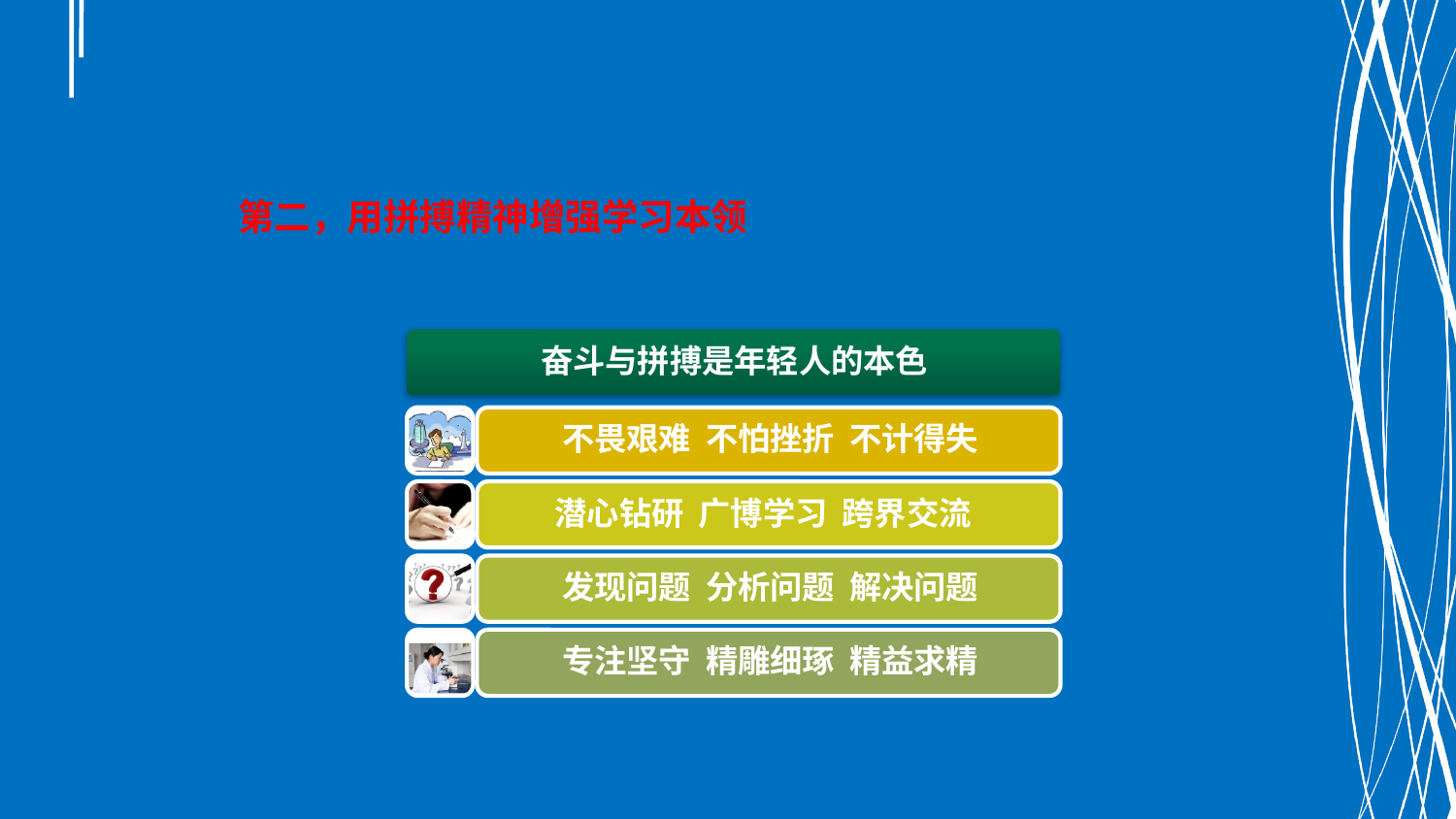

# 第二，用拼搏精神增强学习本领
奋斗与拼搏是年轻人的本色
不畏艰难  不怕挫折  不计得失
潜心钻研  广博学习  跨界交流
发现问题  分析问题  解决问题
专注坚守  精雕细琢  精益求精